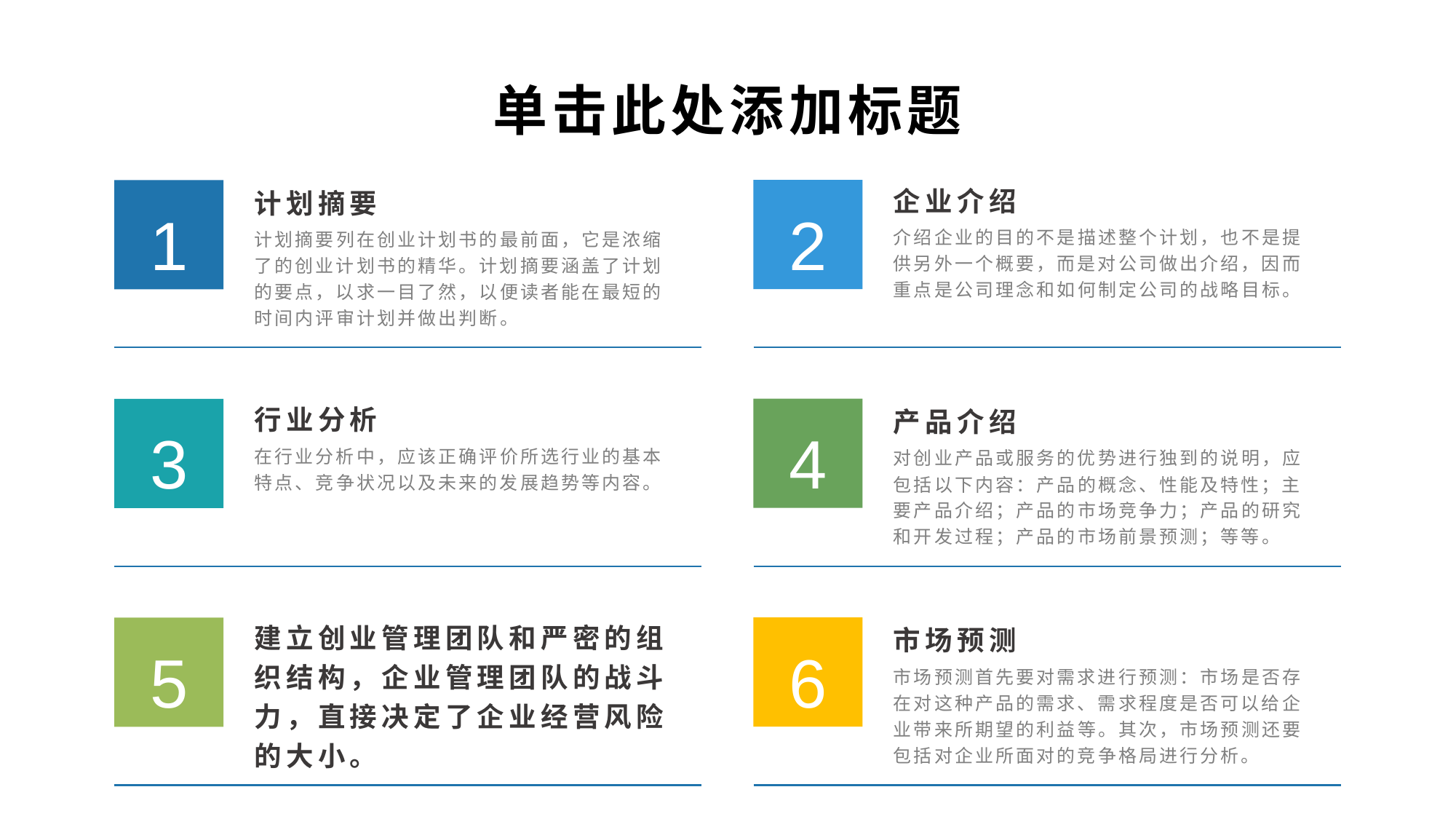

单击此处添加标题
企业介绍
计划摘要
2
1
介绍企业的目的不是描述整个计划，也不是提供另外一个概要，而是对公司做出介绍，因而重点是公司理念和如何制定公司的战略目标。
计划摘要列在创业计划书的最前面，它是浓缩了的创业计划书的精华。计划摘要涵盖了计划的要点，以求一目了然，以便读者能在最短的时间内评审计划并做出判断。
行业分析
产品介绍
4
3
在行业分析中，应该正确评价所选行业的基本特点、竞争状况以及未来的发展趋势等内容。
对创业产品或服务的优势进行独到的说明，应包括以下内容：产品的概念、性能及特性；主要产品介绍；产品的市场竞争力；产品的研究和开发过程；产品的市场前景预测；等等。
市场预测
建立创业管理团队和严密的组织结构，企业管理团队的战斗力，直接决定了企业经营风险的大小。
6
5
市场预测首先要对需求进行预测：市场是否存在对这种产品的需求、需求程度是否可以给企业带来所期望的利益等。其次，市场预测还要包括对企业所面对的竞争格局进行分析。